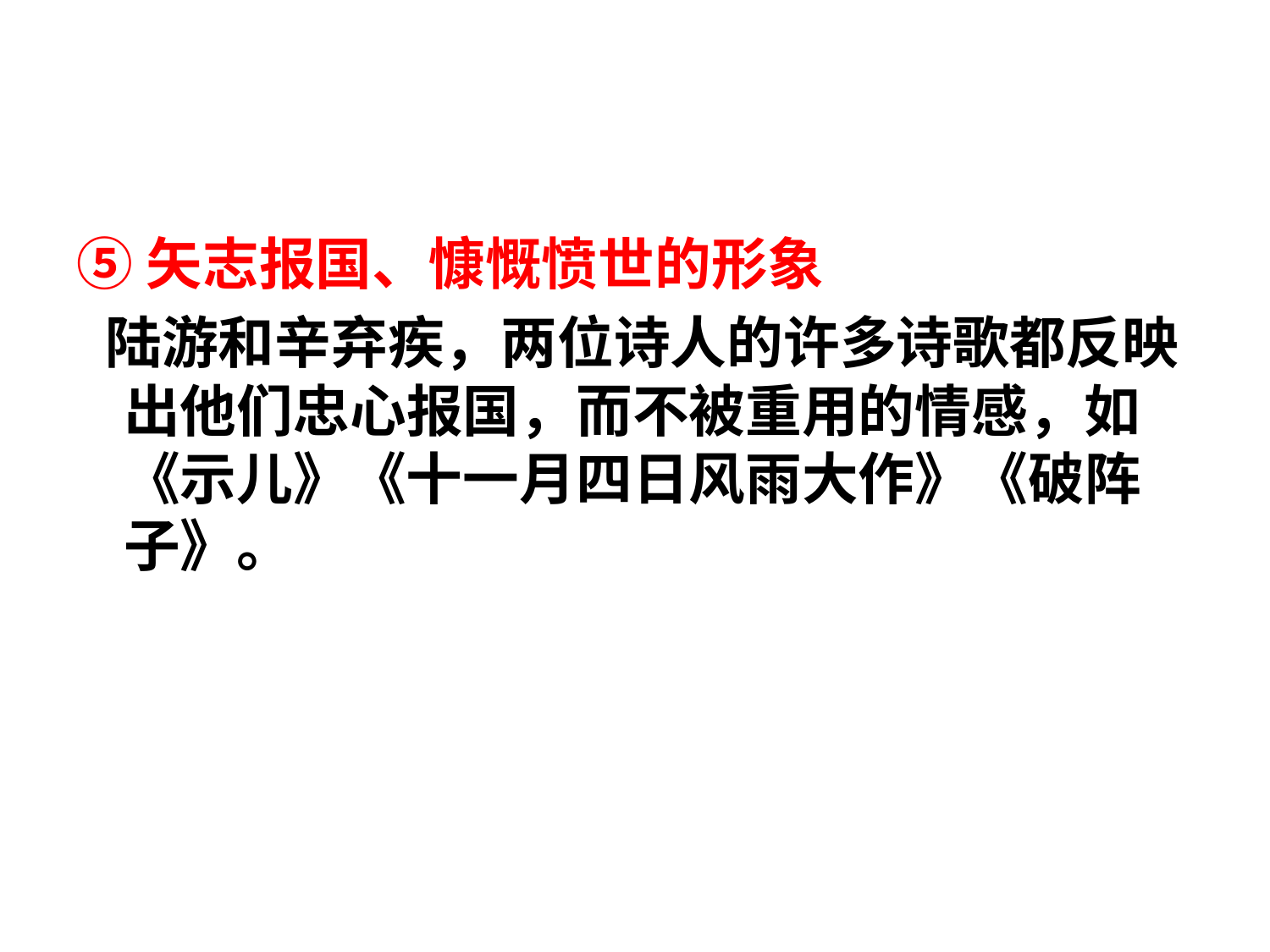

#
⑤矢志报国、慷慨愤世的形象
 陆游和辛弃疾，两位诗人的许多诗歌都反映出他们忠心报国，而不被重用的情感，如《示儿》《十一月四日风雨大作》《破阵子》。